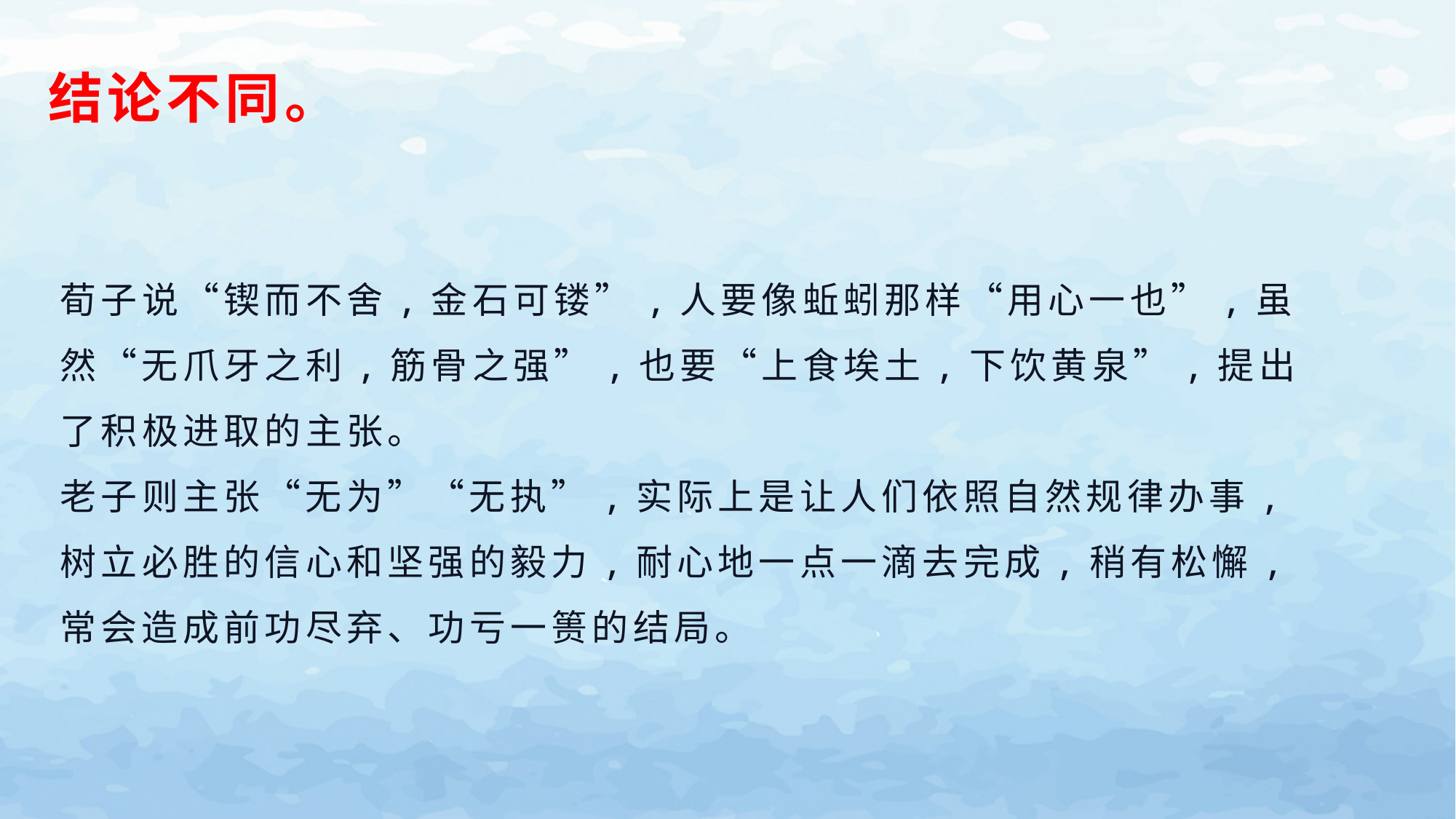

结论不同。
荀子说“锲而不舍,金石可镂”,人要像蚯蚓那样“用心一也”,虽然“无爪牙之利,筋骨之强”,也要“上食埃土,下饮黄泉”,提出了积极进取的主张。
老子则主张“无为”“无执”,实际上是让人们依照自然规律办事,树立必胜的信心和坚强的毅力,耐心地一点一滴去完成,稍有松懈,常会造成前功尽弃、功亏一篑的结局。